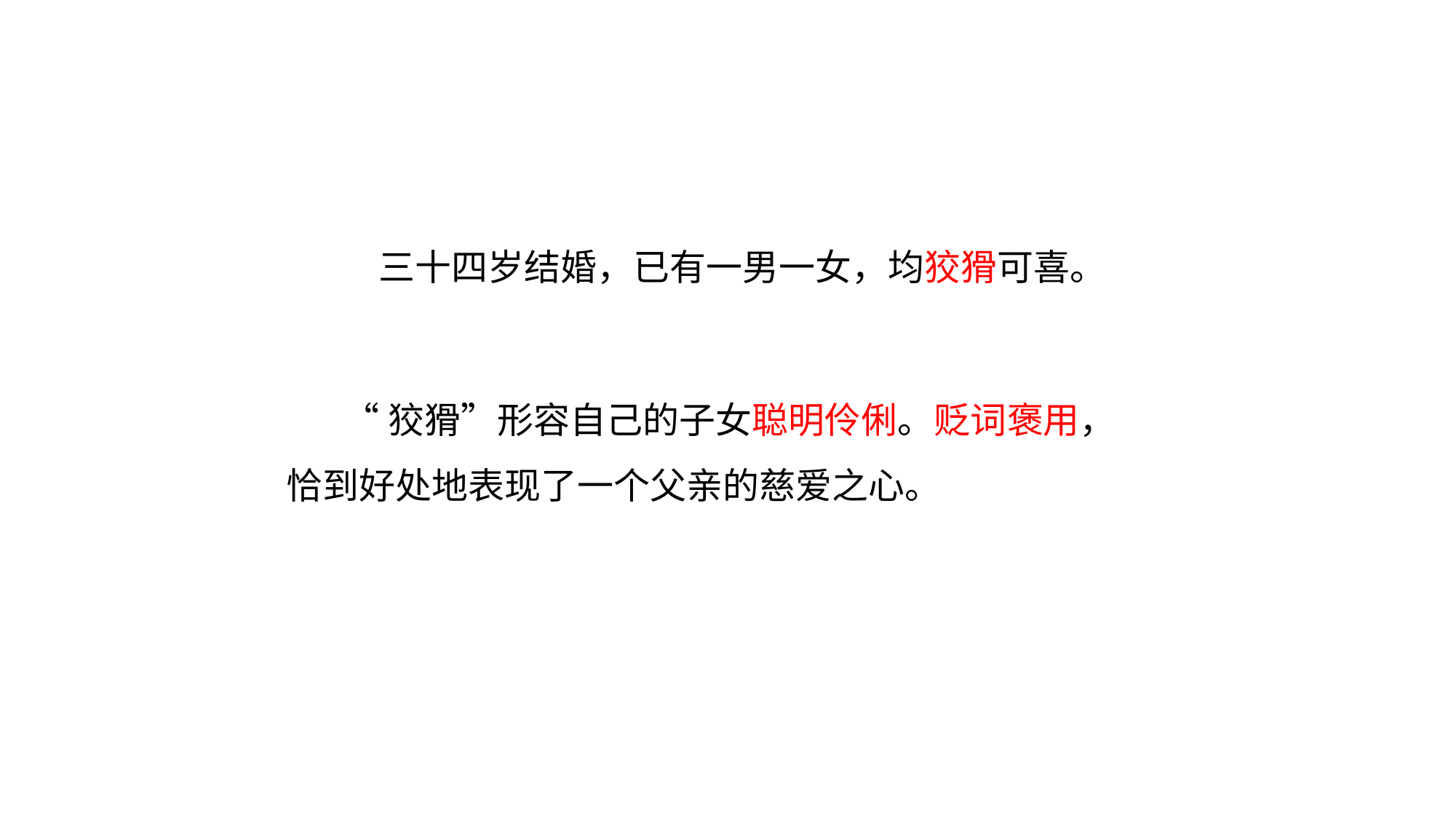

三十四岁结婚，已有一男一女，均狡猾可喜。

       “狡猾”形容自己的子女聪明伶俐。贬词褒用，恰到好处地表现了一个父亲的慈爱之心。